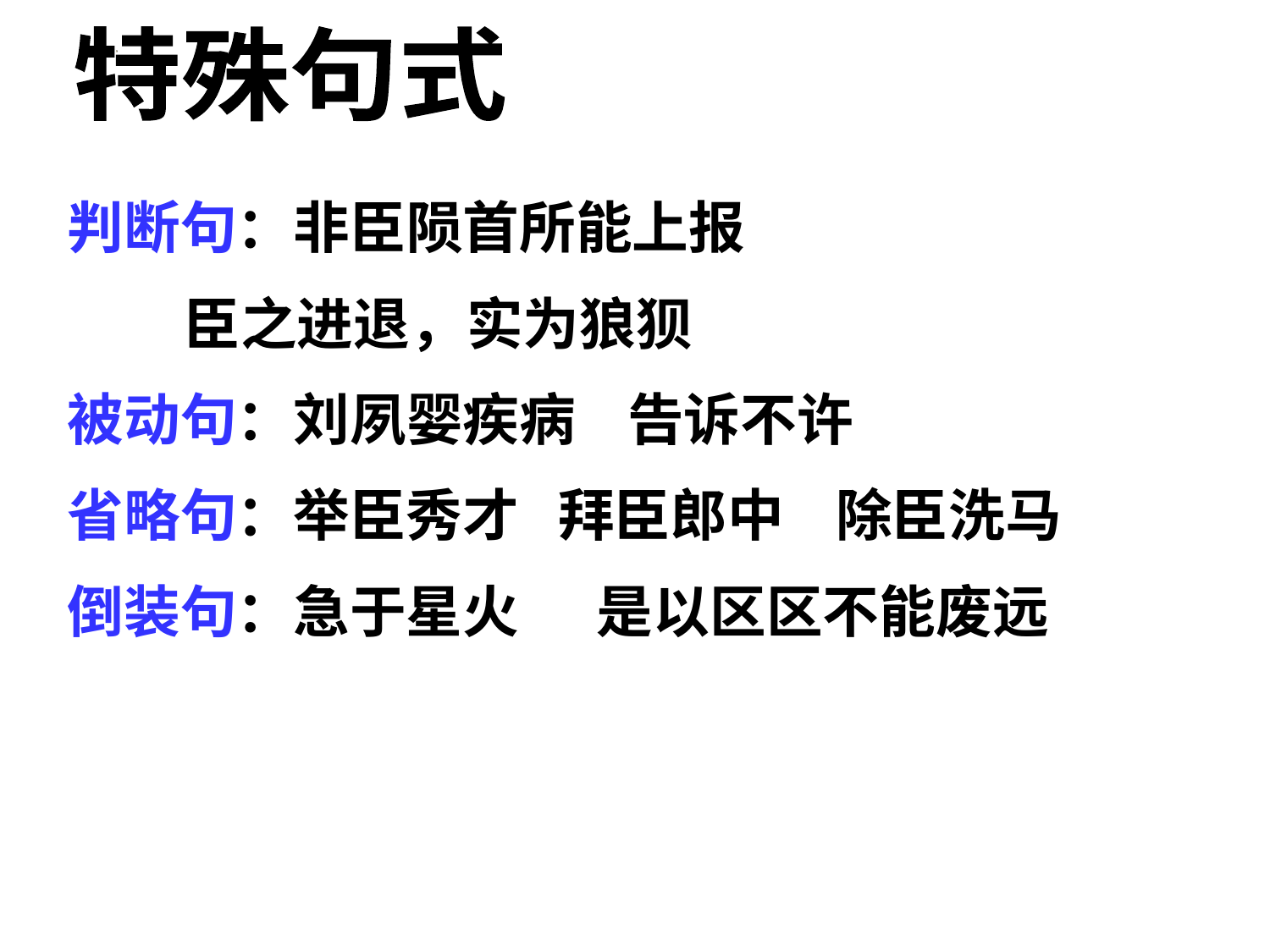

特殊句式
判断句：非臣陨首所能上报
        臣之进退，实为狼狈
被动句：刘夙婴疾病    告诉不许
省略句：举臣秀才   拜臣郎中    除臣洗马
倒装句：急于星火      是以区区不能废远